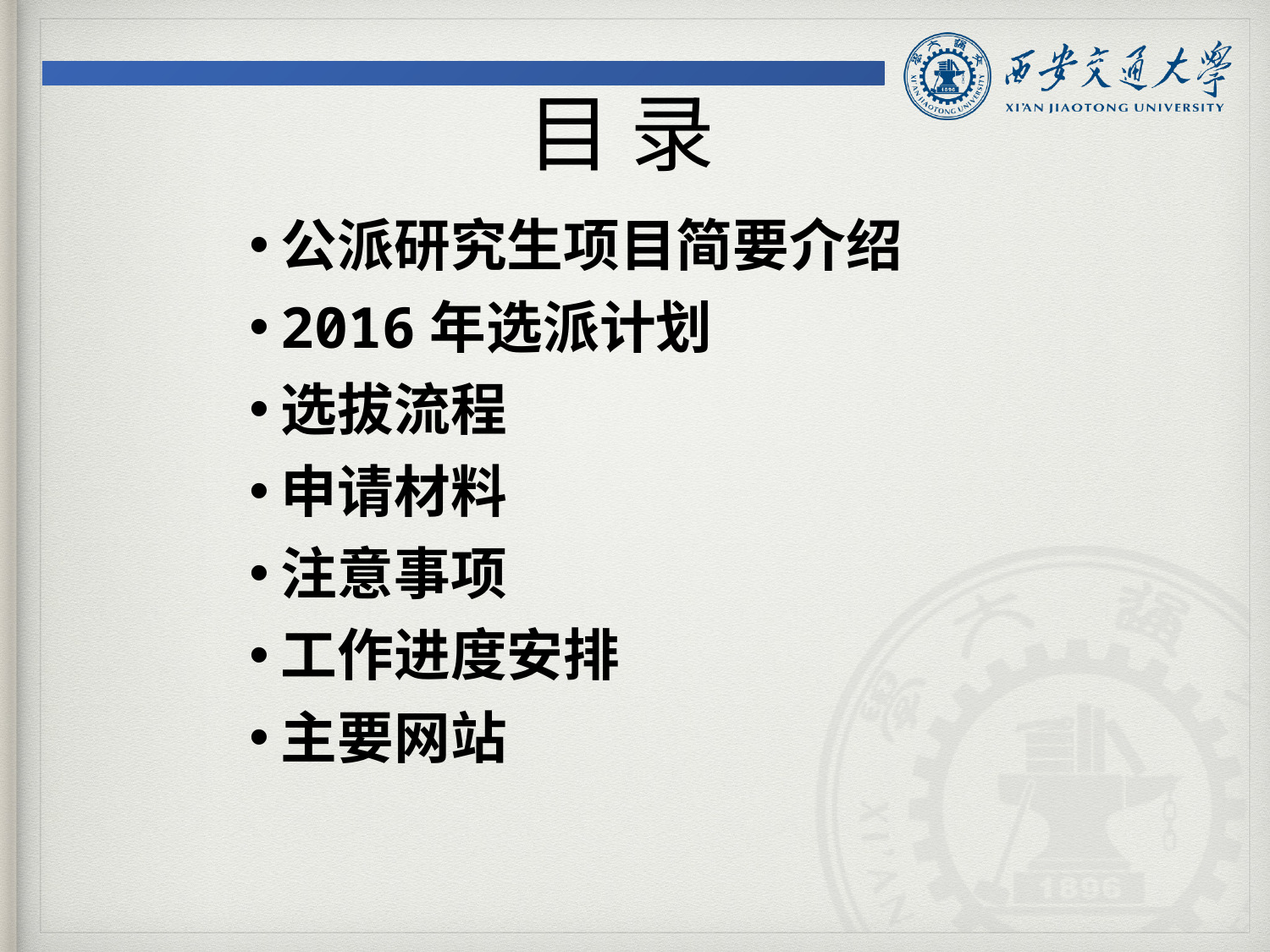

目 录
公派研究生项目简要介绍
2016年选派计划
选拔流程
申请材料
注意事项
工作进度安排
主要网站